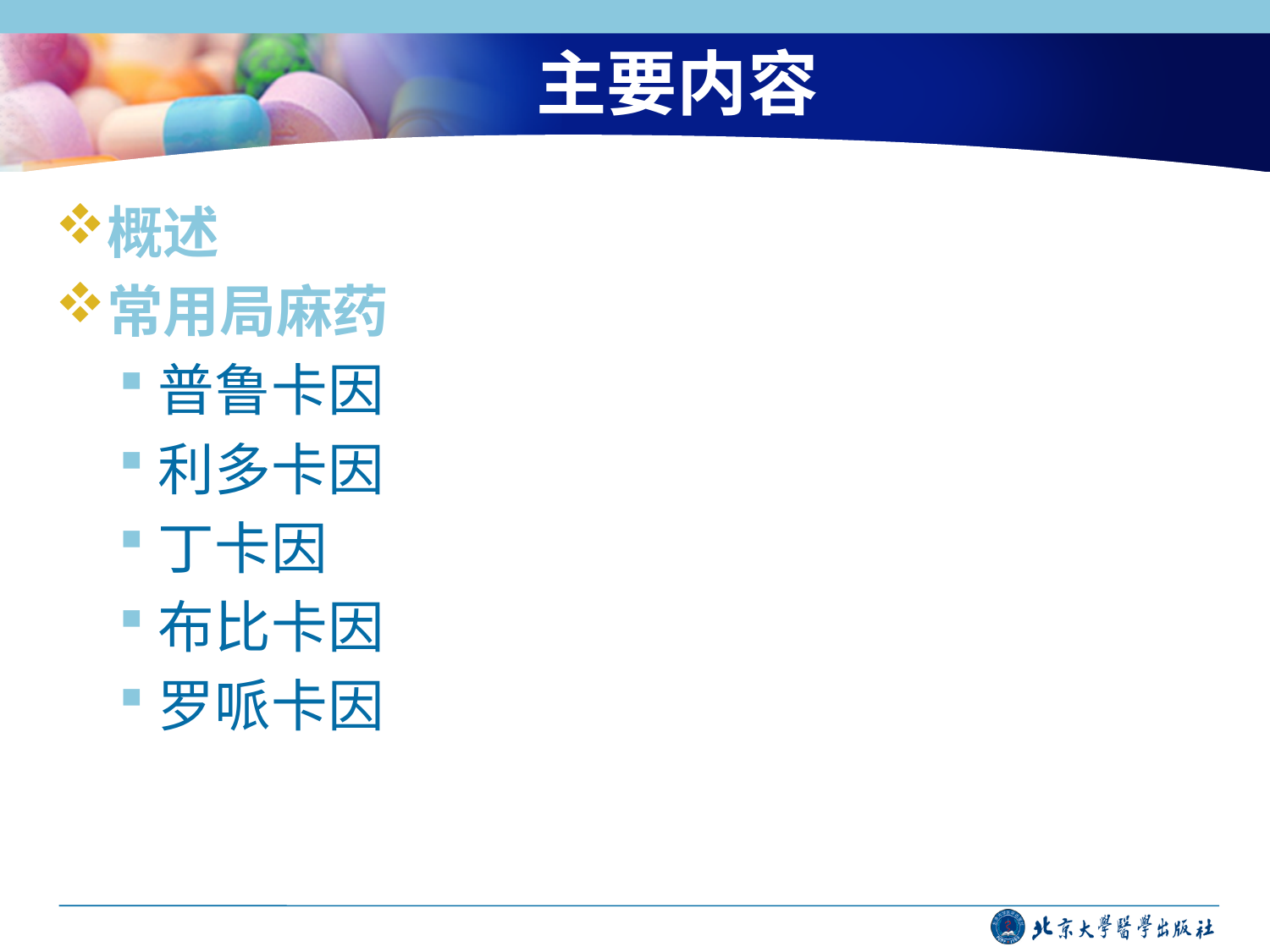

# 主要内容
概述
常用局麻药
普鲁卡因
利多卡因
丁卡因
布比卡因
罗哌卡因